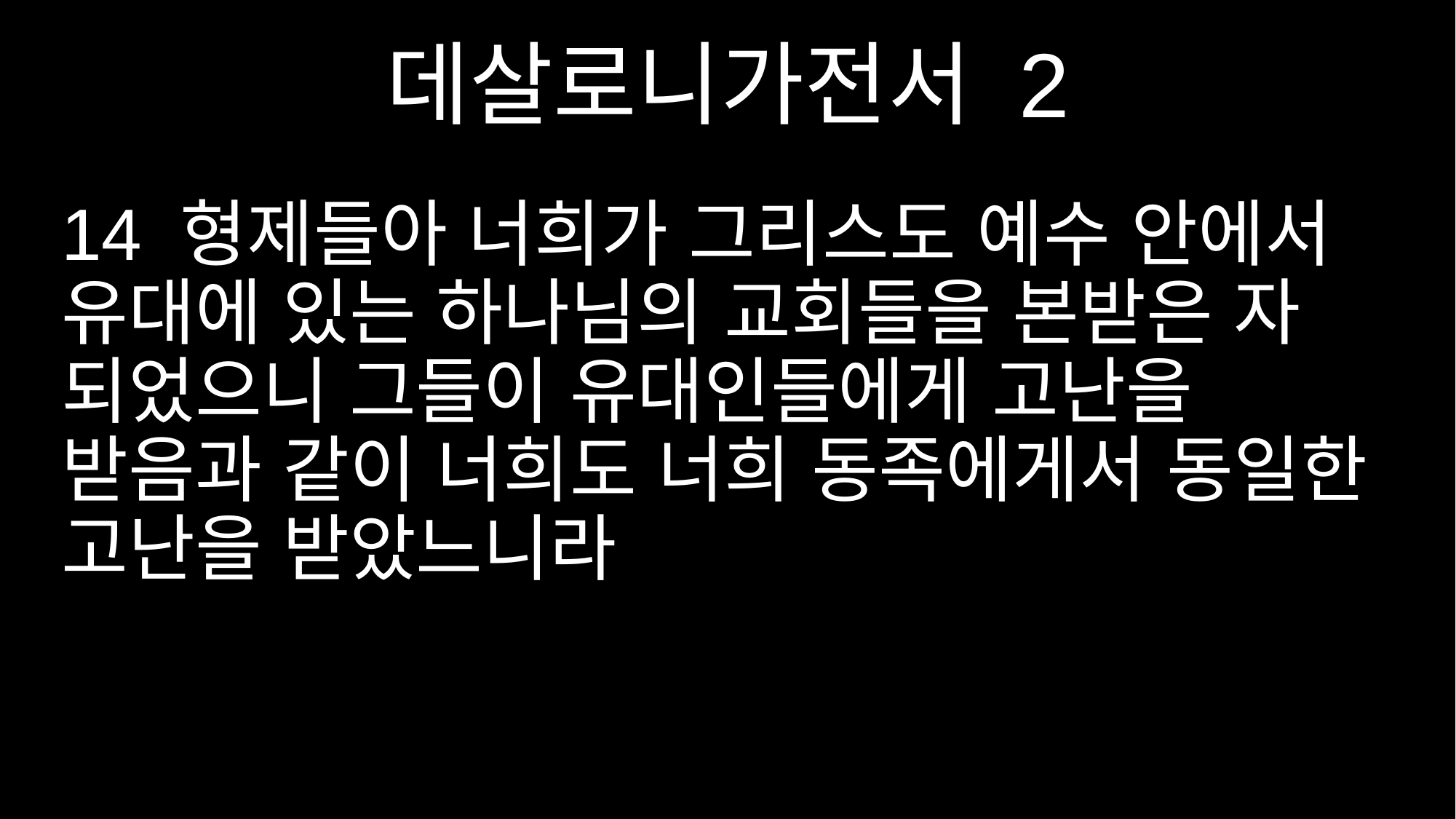

데살로니가전서 2
14 형제들아 너희가 그리스도 예수 안에서 유대에 있는 하나님의 교회들을 본받은 자 되었으니 그들이 유대인들에게 고난을 받음과 같이 너희도 너희 동족에게서 동일한 고난을 받았느니라